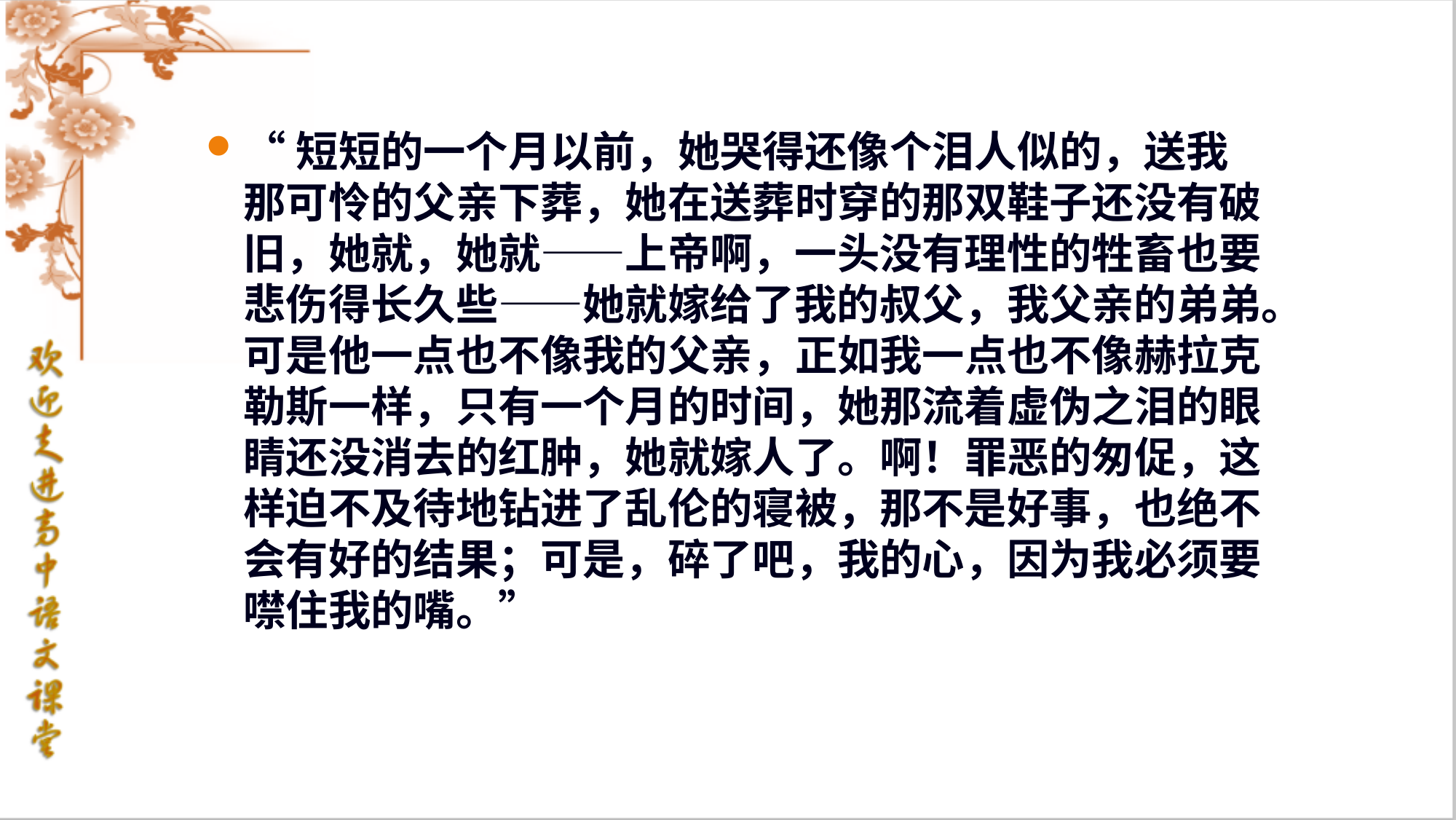

“短短的一个月以前，她哭得还像个泪人似的，送我那可怜的父亲下葬，她在送葬时穿的那双鞋子还没有破旧，她就，她就——上帝啊，一头没有理性的牲畜也要悲伤得长久些——她就嫁给了我的叔父，我父亲的弟弟。可是他一点也不像我的父亲，正如我一点也不像赫拉克勒斯一样，只有一个月的时间，她那流着虚伪之泪的眼睛还没消去的红肿，她就嫁人了。啊！罪恶的匆促，这样迫不及待地钻进了乱伦的寝被，那不是好事，也绝不会有好的结果；可是，碎了吧，我的心，因为我必须要噤住我的嘴。”